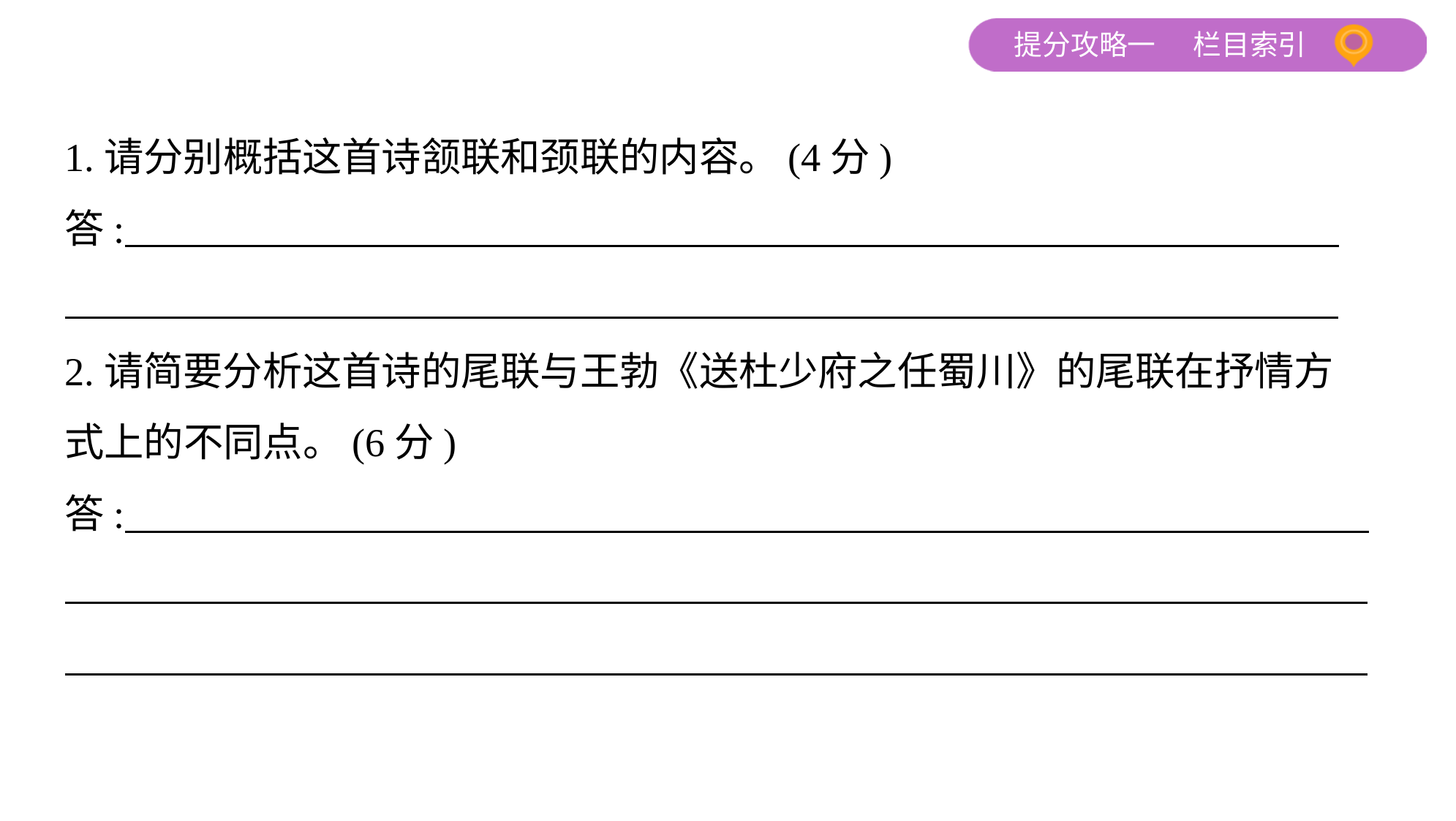

1.请分别概括这首诗颔联和颈联的内容。(4分)
答:

2.请简要分析这首诗的尾联与王勃《送杜少府之任蜀川》的尾联在抒情方
式上的不同点。(6分)
答: